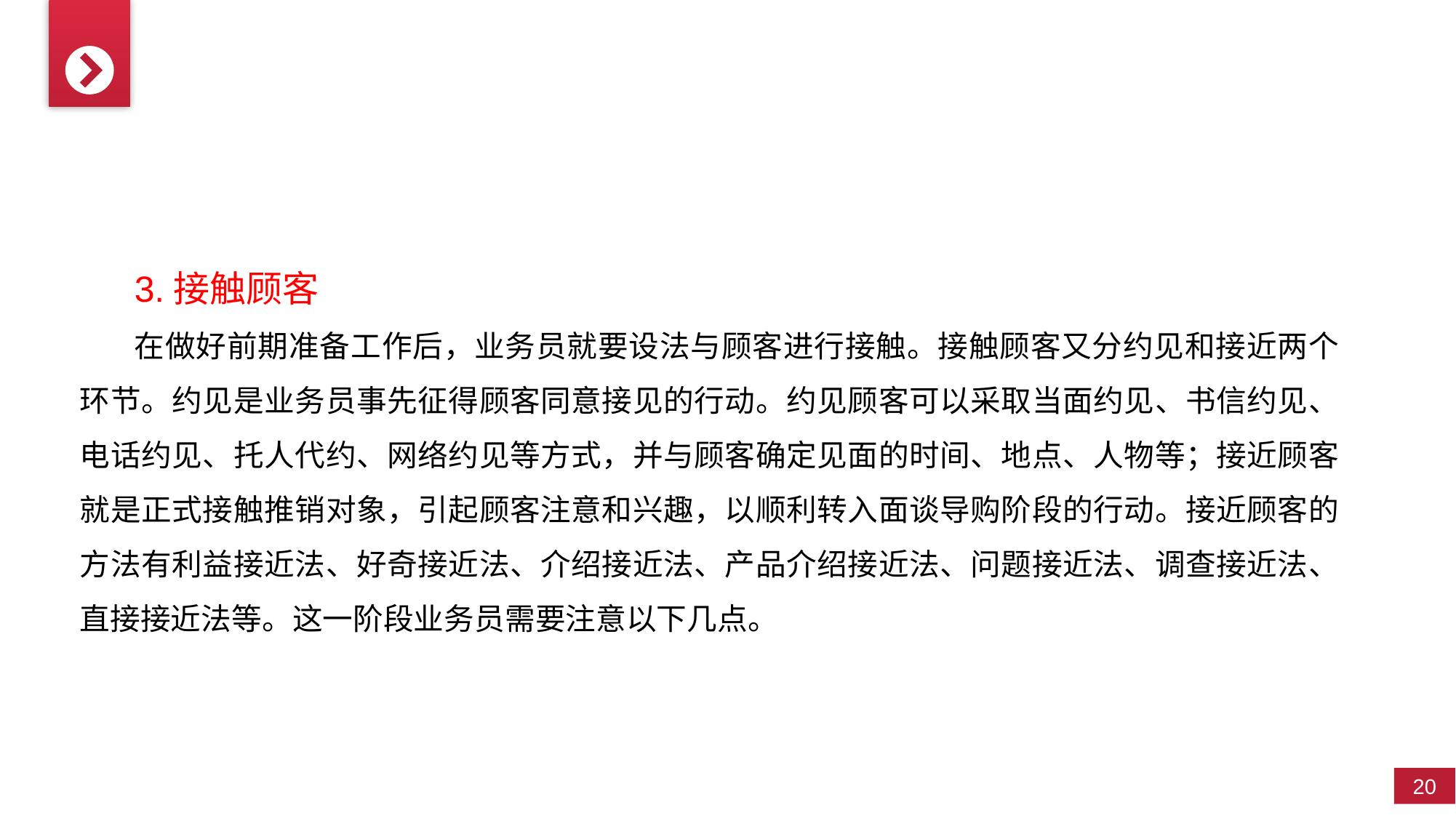

3.接触顾客
在做好前期准备工作后，业务员就要设法与顾客进行接触。接触顾客又分约见和接近两个环节。约见是业务员事先征得顾客同意接见的行动。约见顾客可以采取当面约见、书信约见、电话约见、托人代约、网络约见等方式，并与顾客确定见面的时间、地点、人物等；接近顾客就是正式接触推销对象，引起顾客注意和兴趣，以顺利转入面谈导购阶段的行动。接近顾客的方法有利益接近法、好奇接近法、介绍接近法、产品介绍接近法、问题接近法、调查接近法、直接接近法等。这一阶段业务员需要注意以下几点。